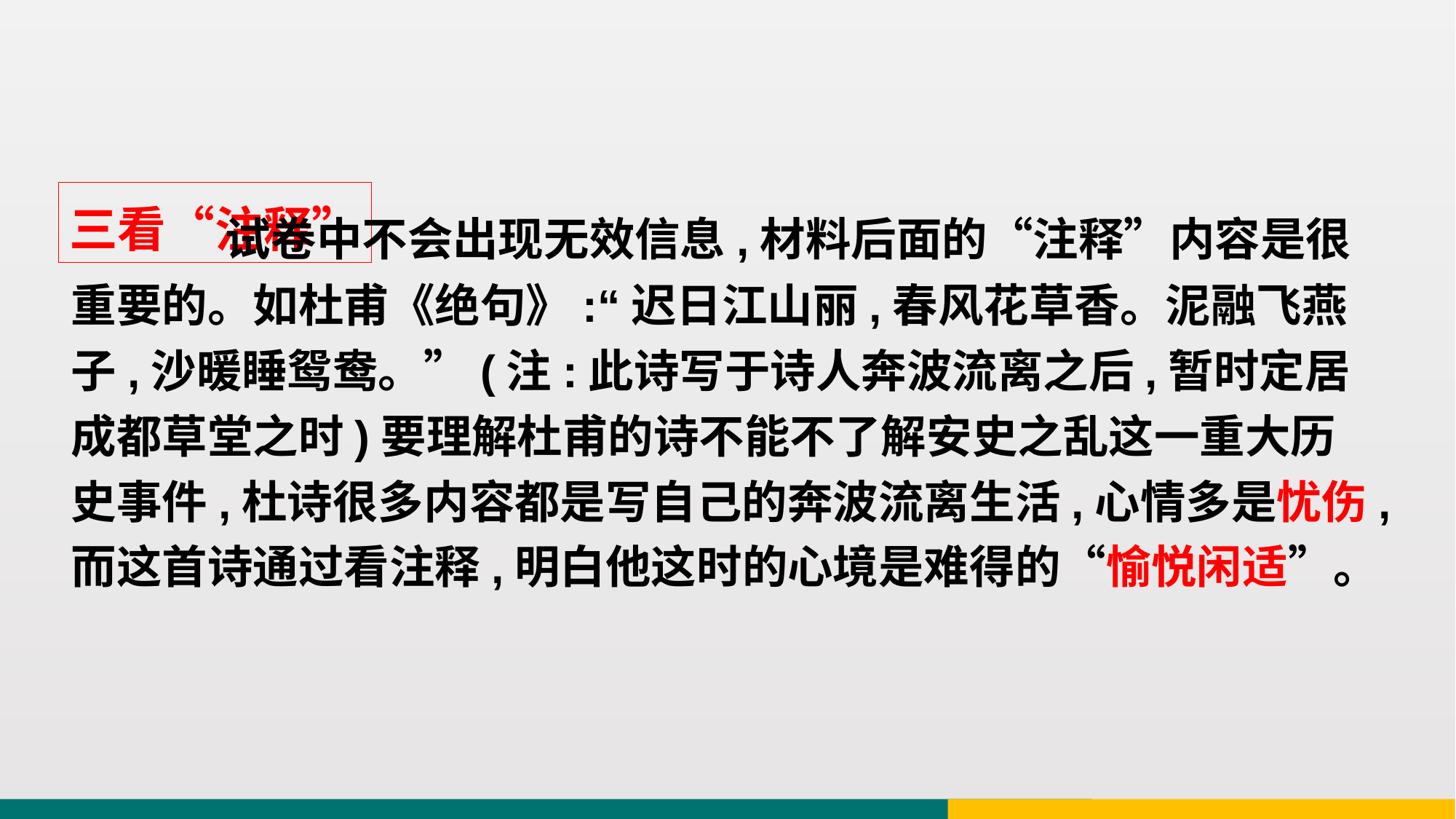

三看“注释”
          试卷中不会出现无效信息,材料后面的“注释”内容是很重要的。如杜甫《绝句》:“迟日江山丽,春风花草香。泥融飞燕子,沙暖睡鸳鸯。”(注:此诗写于诗人奔波流离之后,暂时定居成都草堂之时)要理解杜甫的诗不能不了解安史之乱这一重大历史事件,杜诗很多内容都是写自己的奔波流离生活,心情多是忧伤,而这首诗通过看注释,明白他这时的心境是难得的“愉悦闲适”。